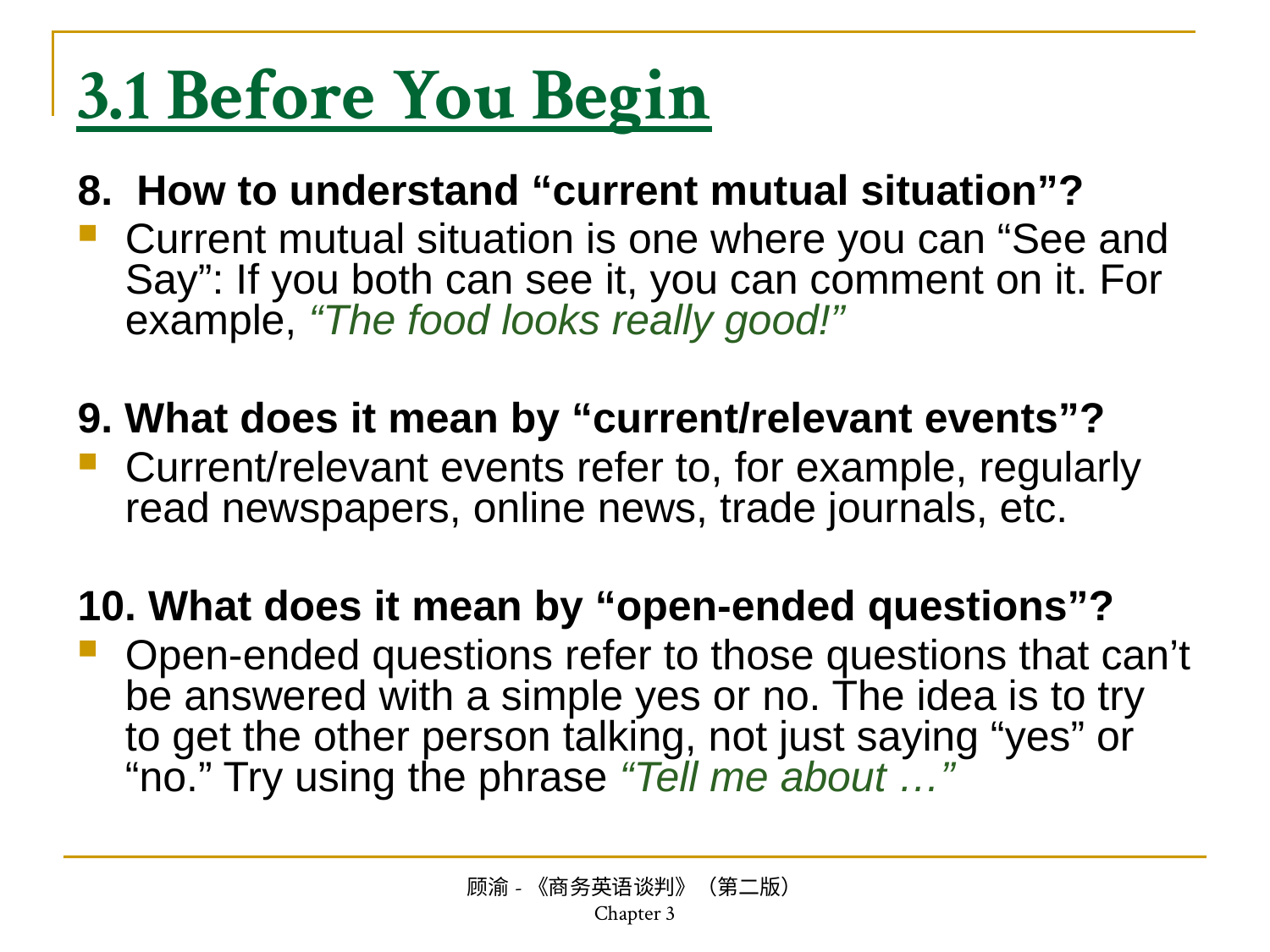

# 3.1 Before You Begin
8.  How to understand “current mutual situation”?
Current mutual situation is one where you can “See and Say”: If you both can see it, you can comment on it. For example, “The food looks really good!”

9. What does it mean by “current/relevant events”?
Current/relevant events refer to, for example, regularly read newspapers, online news, trade journals, etc.

10. What does it mean by “open-ended questions”?
Open-ended questions refer to those questions that can’t be answered with a simple yes or no. The idea is to try to get the other person talking, not just saying “yes” or “no.” Try using the phrase “Tell me about …”

11
顾渝-《商务英语谈判》（第二版） Chapter 3